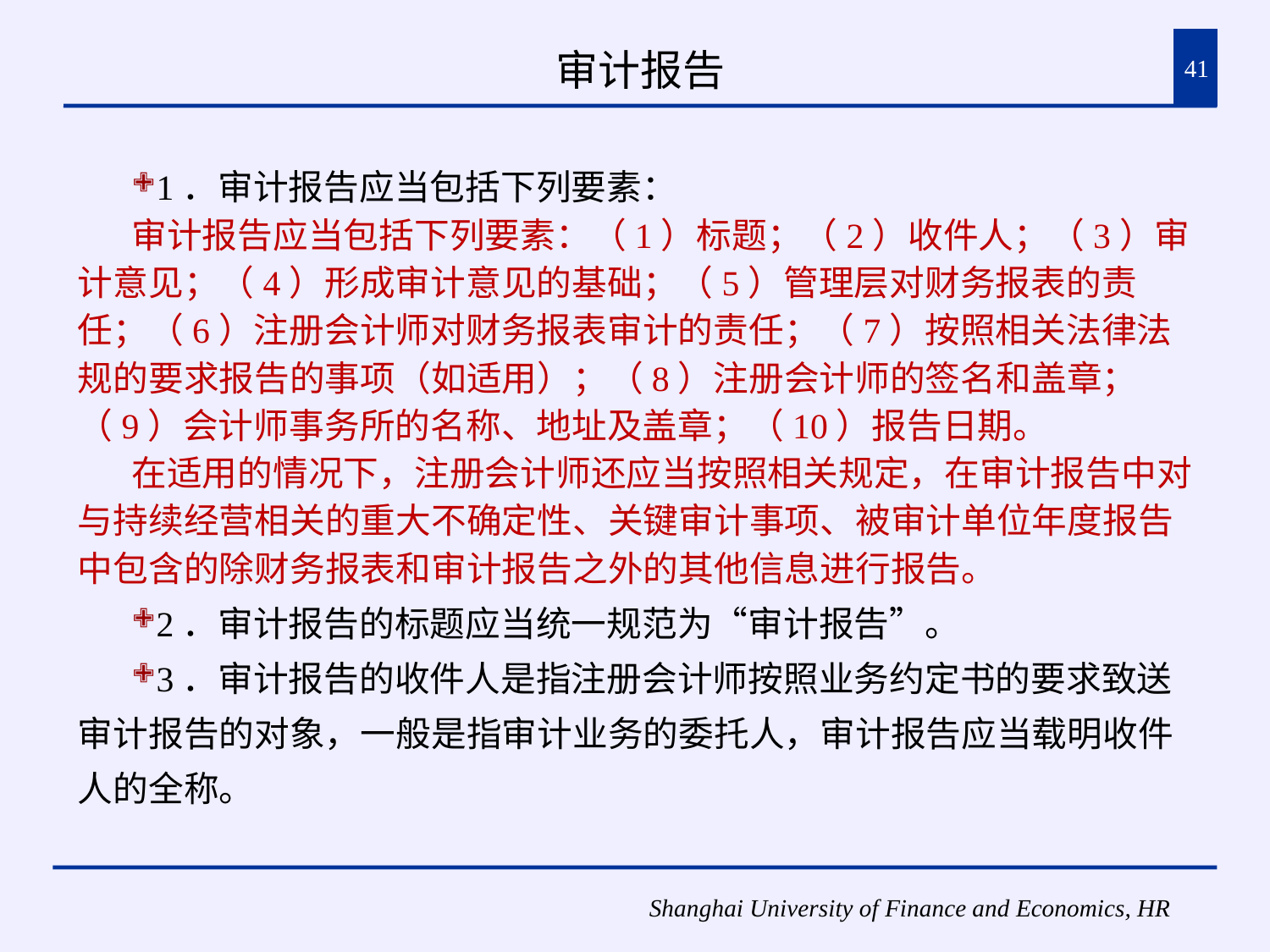

# 审计报告
41
1．审计报告应当包括下列要素：
审计报告应当包括下列要素：（1）标题；（2）收件人；（3）审计意见；（4）形成审计意见的基础；（5）管理层对财务报表的责任；（6）注册会计师对财务报表审计的责任；（7）按照相关法律法规的要求报告的事项（如适用）；（8）注册会计师的签名和盖章；（9）会计师事务所的名称、地址及盖章；（10）报告日期。
在适用的情况下，注册会计师还应当按照相关规定，在审计报告中对与持续经营相关的重大不确定性、关键审计事项、被审计单位年度报告中包含的除财务报表和审计报告之外的其他信息进行报告。
2．审计报告的标题应当统一规范为“审计报告”。
3．审计报告的收件人是指注册会计师按照业务约定书的要求致送审计报告的对象，一般是指审计业务的委托人，审计报告应当载明收件人的全称。